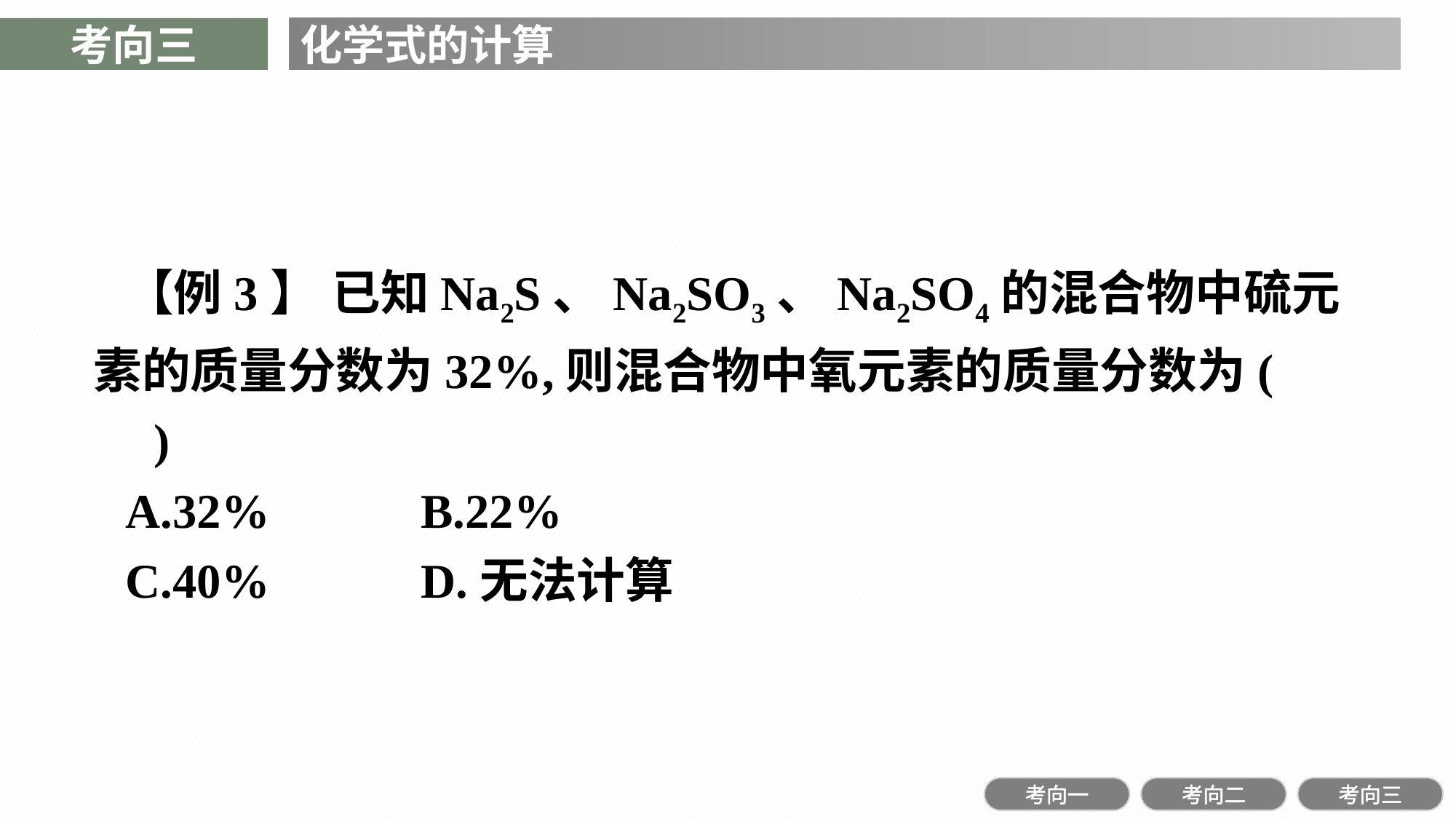

考向三
化学式的计算

【例3】 已知Na2S、Na2SO3、Na2SO4的混合物中硫元素的质量分数为32%,则混合物中氧元素的质量分数为(　　)
A.32%		B.22%
C.40%		D.无法计算